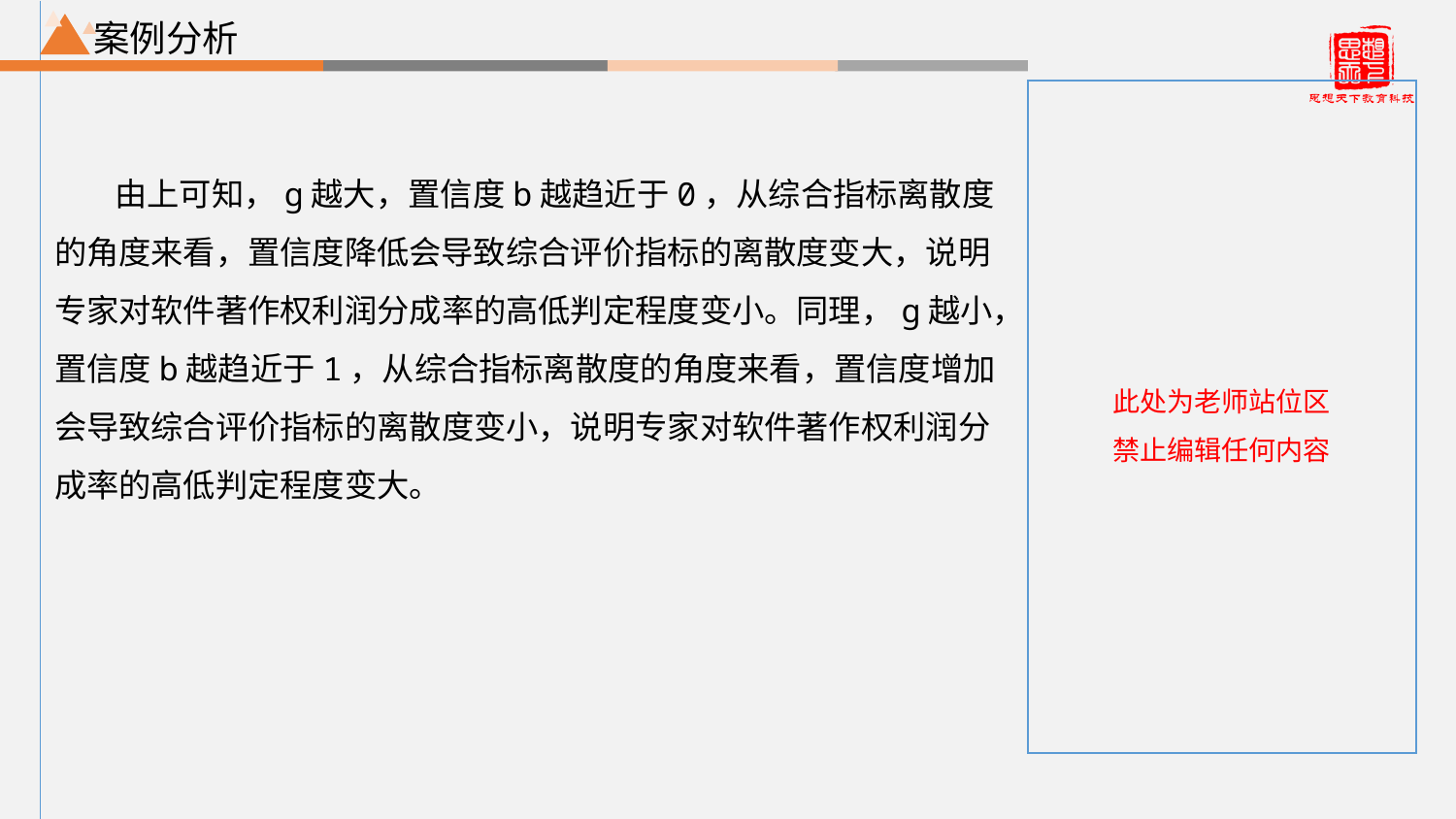

案例分析
由上可知，g越大，置信度b越趋近于0，从综合指标离散度的角度来看，置信度降低会导致综合评价指标的离散度变大，说明专家对软件著作权利润分成率的高低判定程度变小。同理，g越小，置信度b越趋近于1，从综合指标离散度的角度来看，置信度增加会导致综合评价指标的离散度变小，说明专家对软件著作权利润分成率的高低判定程度变大。

88